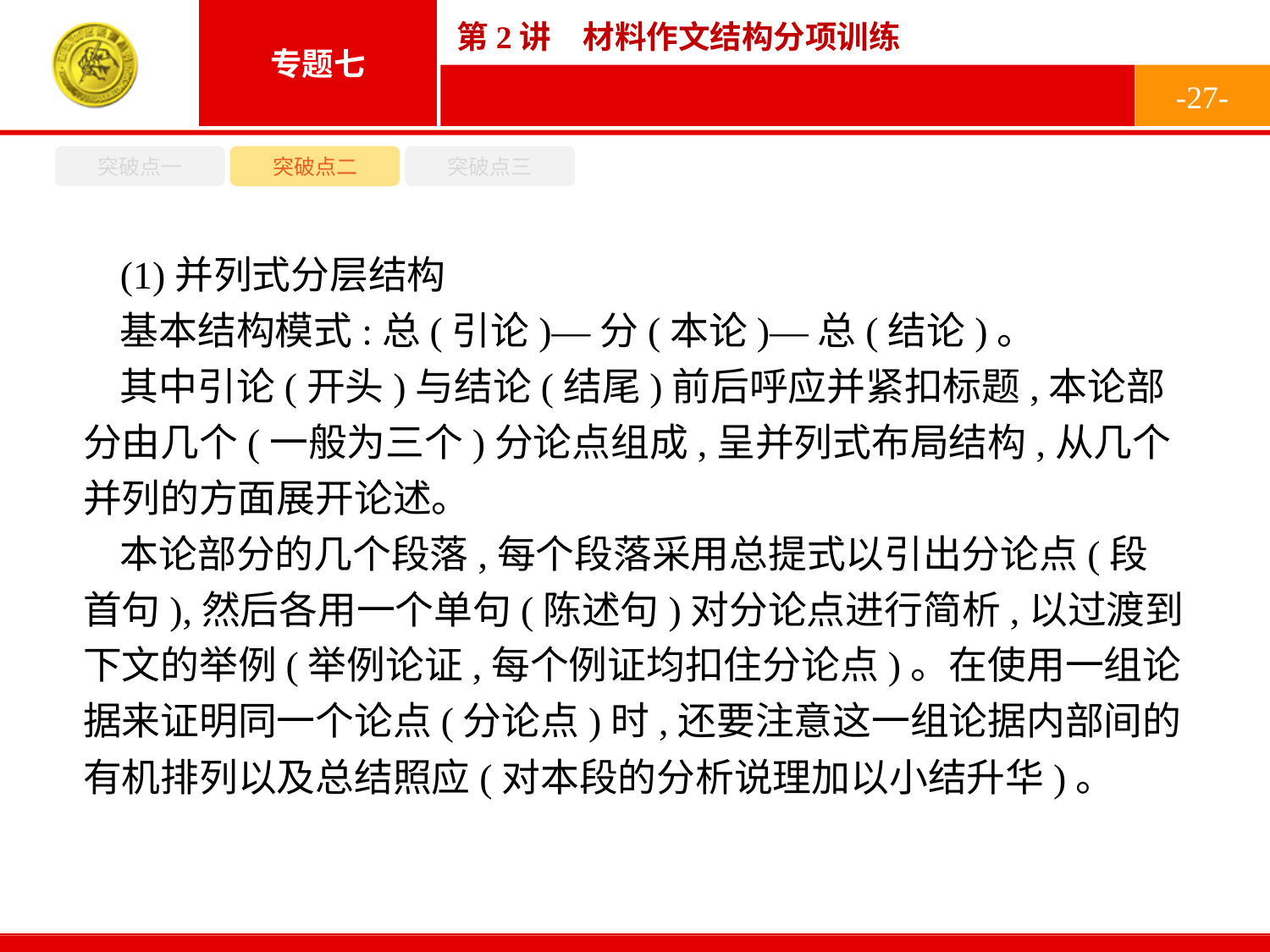

-27-
突破点一
突破点二
突破点三
(1)并列式分层结构
基本结构模式:总(引论)—分(本论)—总(结论)。
其中引论(开头)与结论(结尾)前后呼应并紧扣标题,本论部分由几个(一般为三个)分论点组成,呈并列式布局结构,从几个并列的方面展开论述。
本论部分的几个段落,每个段落采用总提式以引出分论点(段首句),然后各用一个单句(陈述句)对分论点进行简析,以过渡到下文的举例(举例论证,每个例证均扣住分论点)。在使用一组论据来证明同一个论点(分论点)时,还要注意这一组论据内部间的有机排列以及总结照应(对本段的分析说理加以小结升华)。